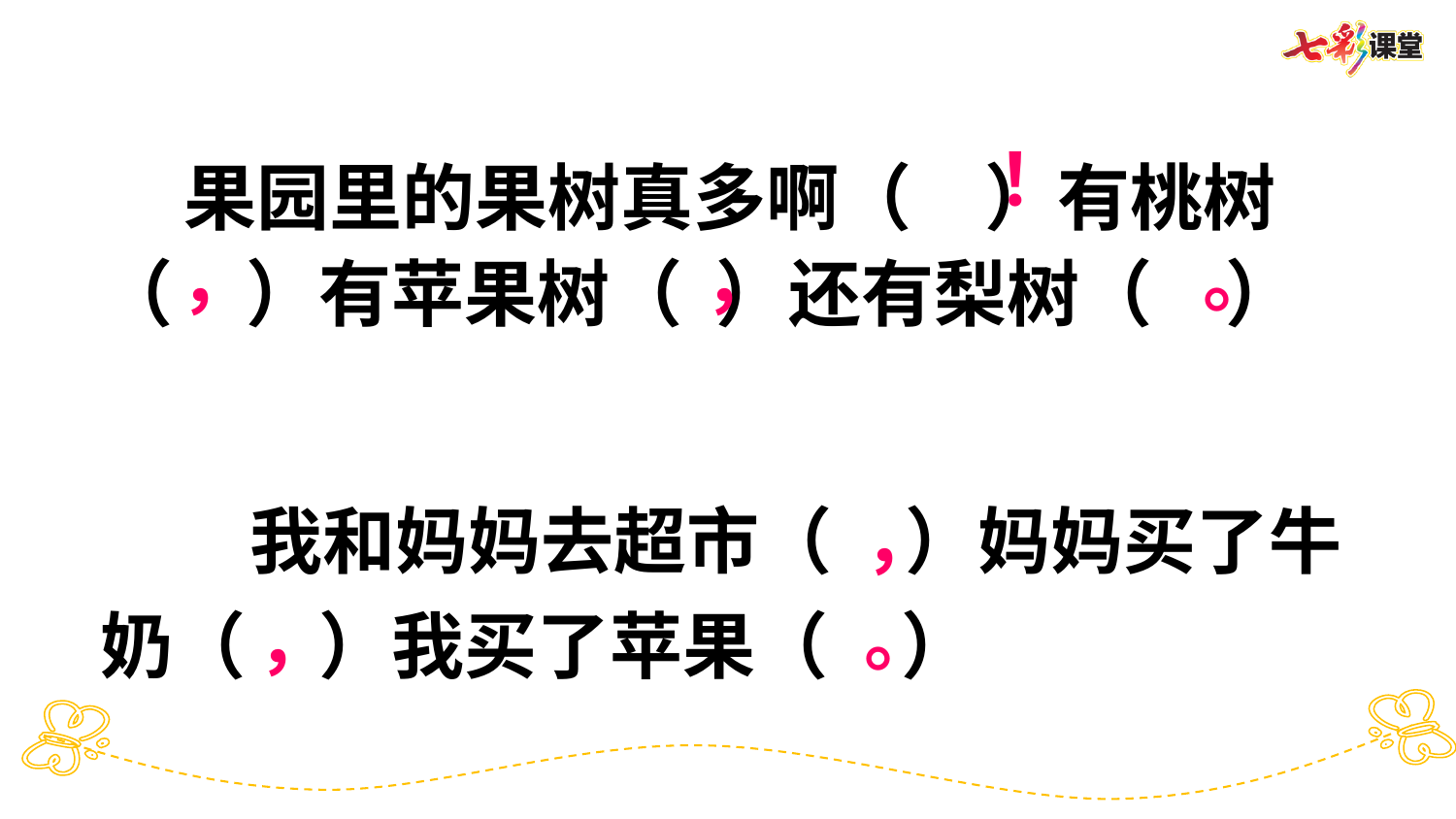

！
    果园里的果树真多啊（　）有桃树（　）有苹果树（  ）还有梨树（　）

        我和妈妈去超市（　）妈妈买了牛奶（　）我买了苹果（　）
，
，
。
，
。
，